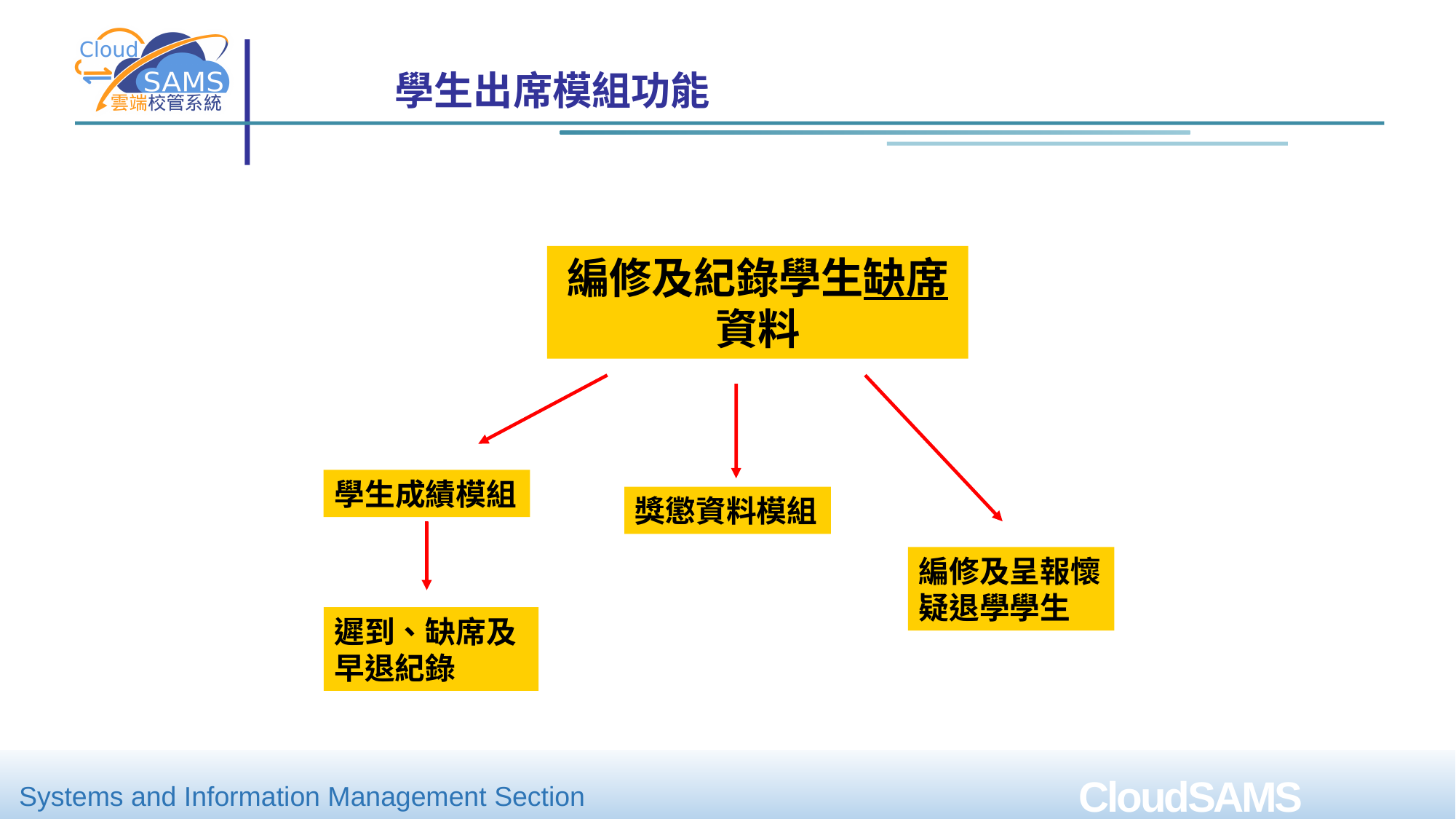

# 學生出席模組功能
編修及紀錄學生缺席資料

學生成績模組
獎懲資料模組

編修及呈報懷疑退學學生
遲到、缺席及早退紀錄